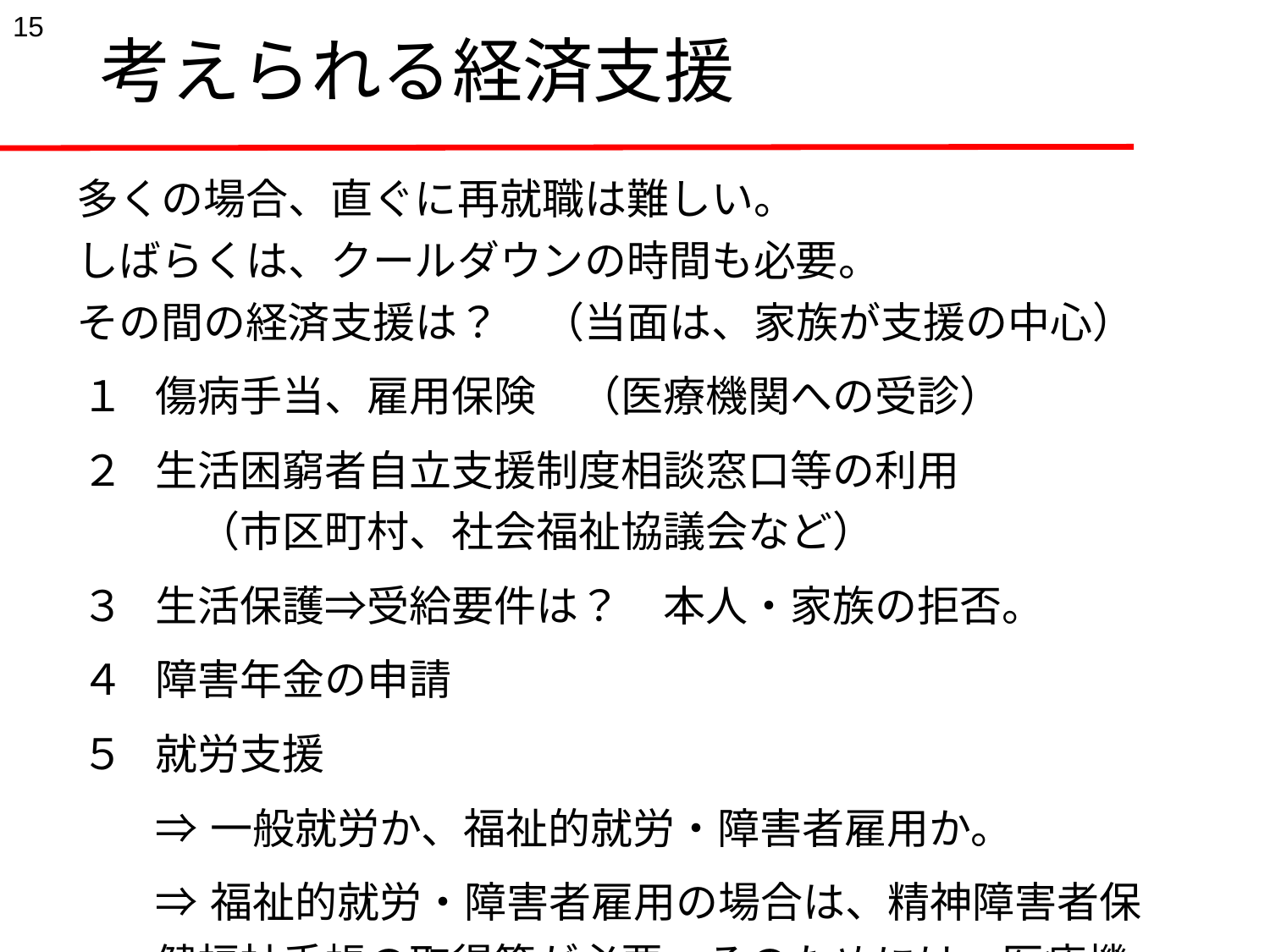

15
# 考えられる経済支援
| 多くの場合、直ぐに再就職は難しい。 しばらくは、クールダウンの時間も必要。 その間の経済支援は？　（当面は、家族が支援の中心） |  |
| --- | --- |
| １ | 傷病手当、雇用保険　（医療機関への受診） |
| ２ | 生活困窮者自立支援制度相談窓口等の利用 　（市区町村、社会福祉協議会など） |
| ３ | 生活保護⇒受給要件は？　本人・家族の拒否。 |
| ４ | 障害年金の申請 |
| ５ | 就労支援 |
|  | ⇒一般就労か、福祉的就労・障害者雇用か。 |
|  | ⇒福祉的就労・障害者雇用の場合は、精神障害者保健福祉手帳の取得等が必要。そのためには、医療機関の受診、診断の必要性。 |